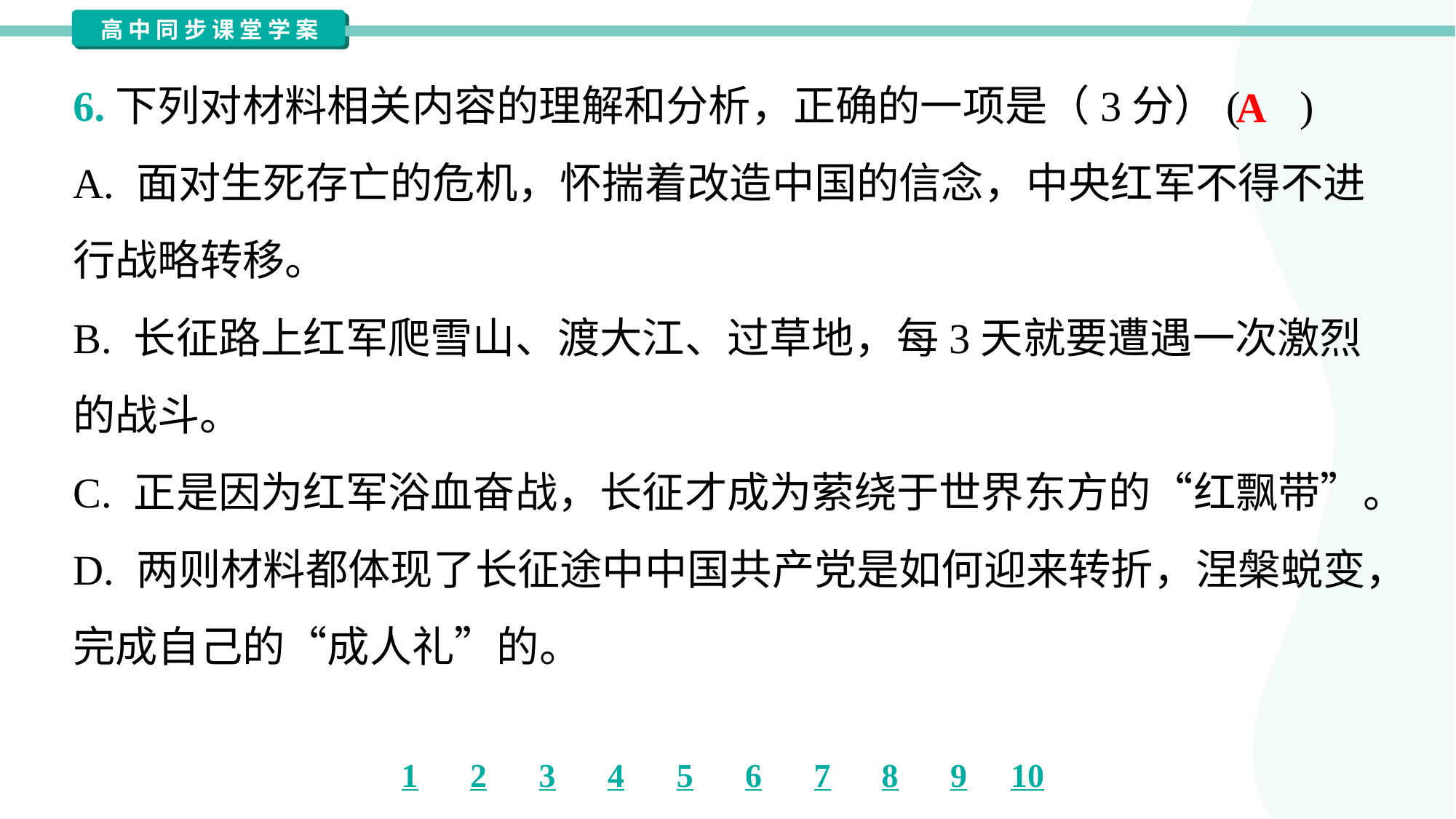

6.下列对材料相关内容的理解和分析，正确的一项是（3分）(     )
A
A. 面对生死存亡的危机，怀揣着改造中国的信念，中央红军不得不进
行战略转移。
B. 长征路上红军爬雪山、渡大江、过草地，每3天就要遭遇一次激烈
的战斗。
C. 正是因为红军浴血奋战，长征才成为萦绕于世界东方的“红飘带”。
D. 两则材料都体现了长征途中中国共产党是如何迎来转折，涅槃蜕变，
完成自己的“成人礼”的。